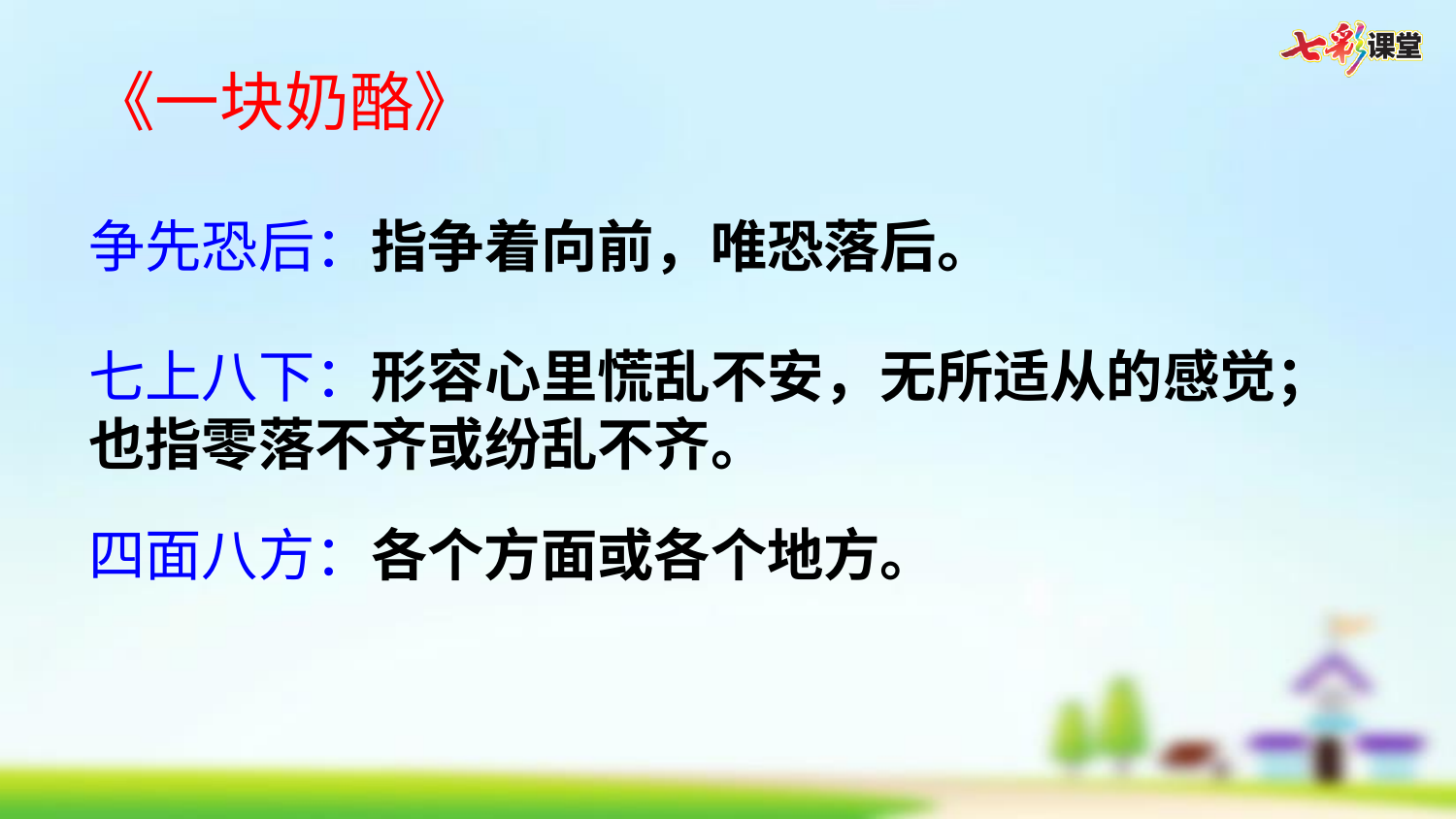

《一块奶酪》
争先恐后：指争着向前，唯恐落后。
七上八下：形容心里慌乱不安，无所适从的感觉；
也指零落不齐或纷乱不齐。
四面八方：各个方面或各个地方。